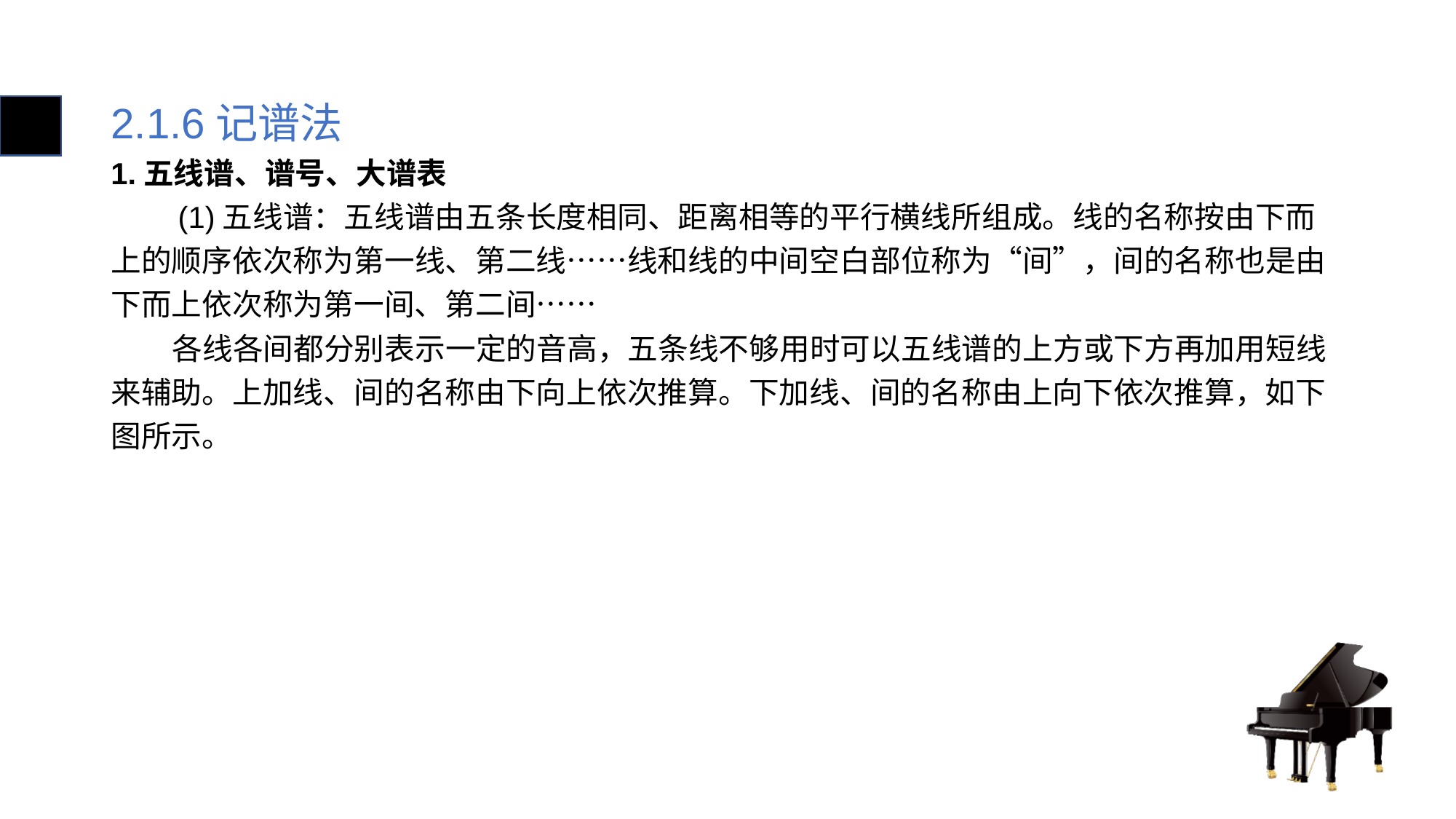

# 2.1.6记谱法
1.五线谱、谱号、大谱表
        (1)五线谱：五线谱由五条长度相同、距离相等的平行横线所组成。线的名称按由下而上的顺序依次称为第一线、第二线……线和线的中间空白部位称为“间”，间的名称也是由下而上依次称为第一间、第二间……
        各线各间都分别表示一定的音高，五条线不够用时可以五线谱的上方或下方再加用短线来辅助。上加线、间的名称由下向上依次推算。下加线、间的名称由上向下依次推算，如下图所示。